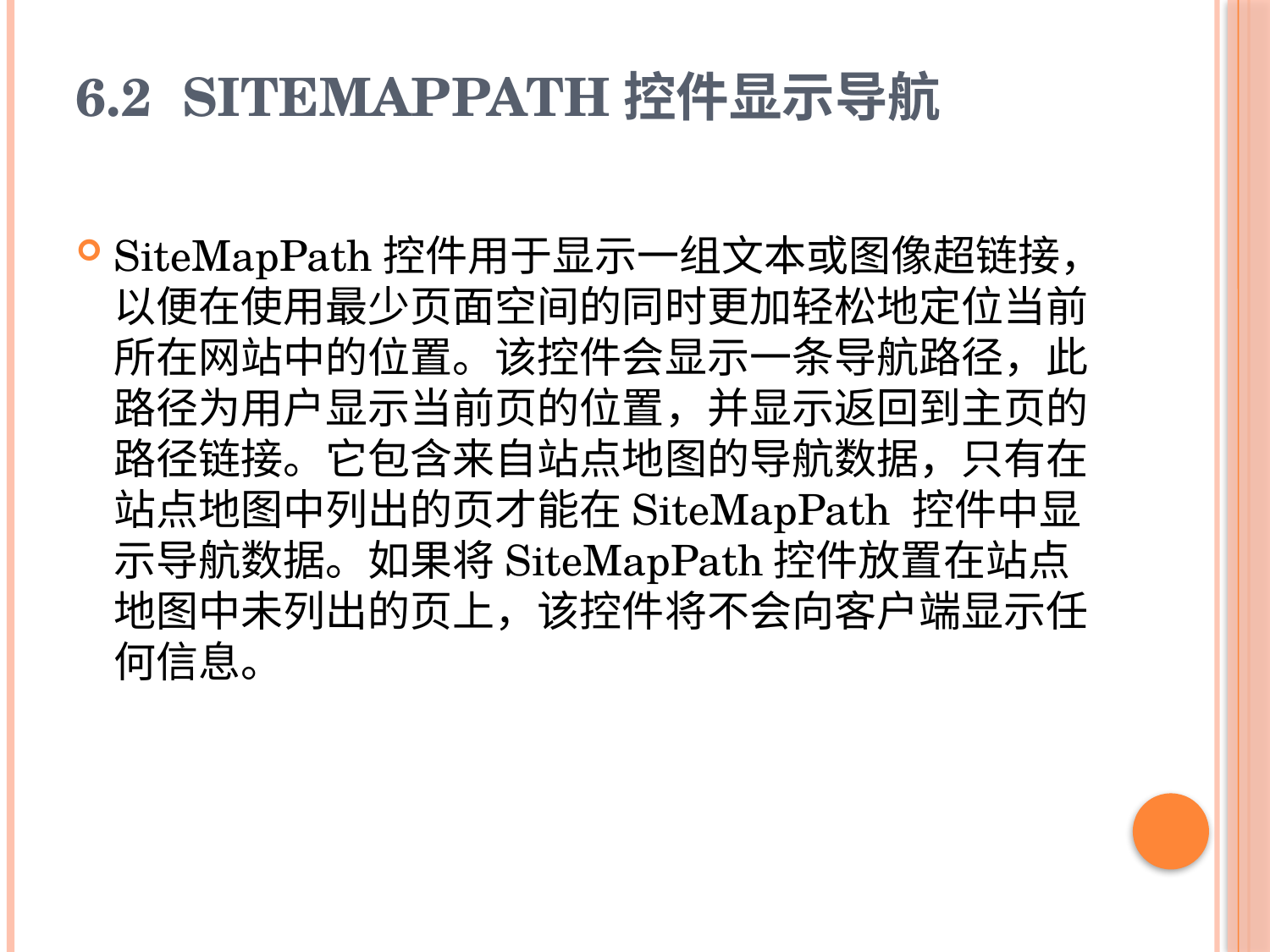

# 6.2  SiteMapPath控件显示导航
SiteMapPath控件用于显示一组文本或图像超链接，以便在使用最少页面空间的同时更加轻松地定位当前所在网站中的位置。该控件会显示一条导航路径，此路径为用户显示当前页的位置，并显示返回到主页的路径链接。它包含来自站点地图的导航数据，只有在站点地图中列出的页才能在SiteMapPath 控件中显示导航数据。如果将SiteMapPath控件放置在站点地图中未列出的页上，该控件将不会向客户端显示任何信息。